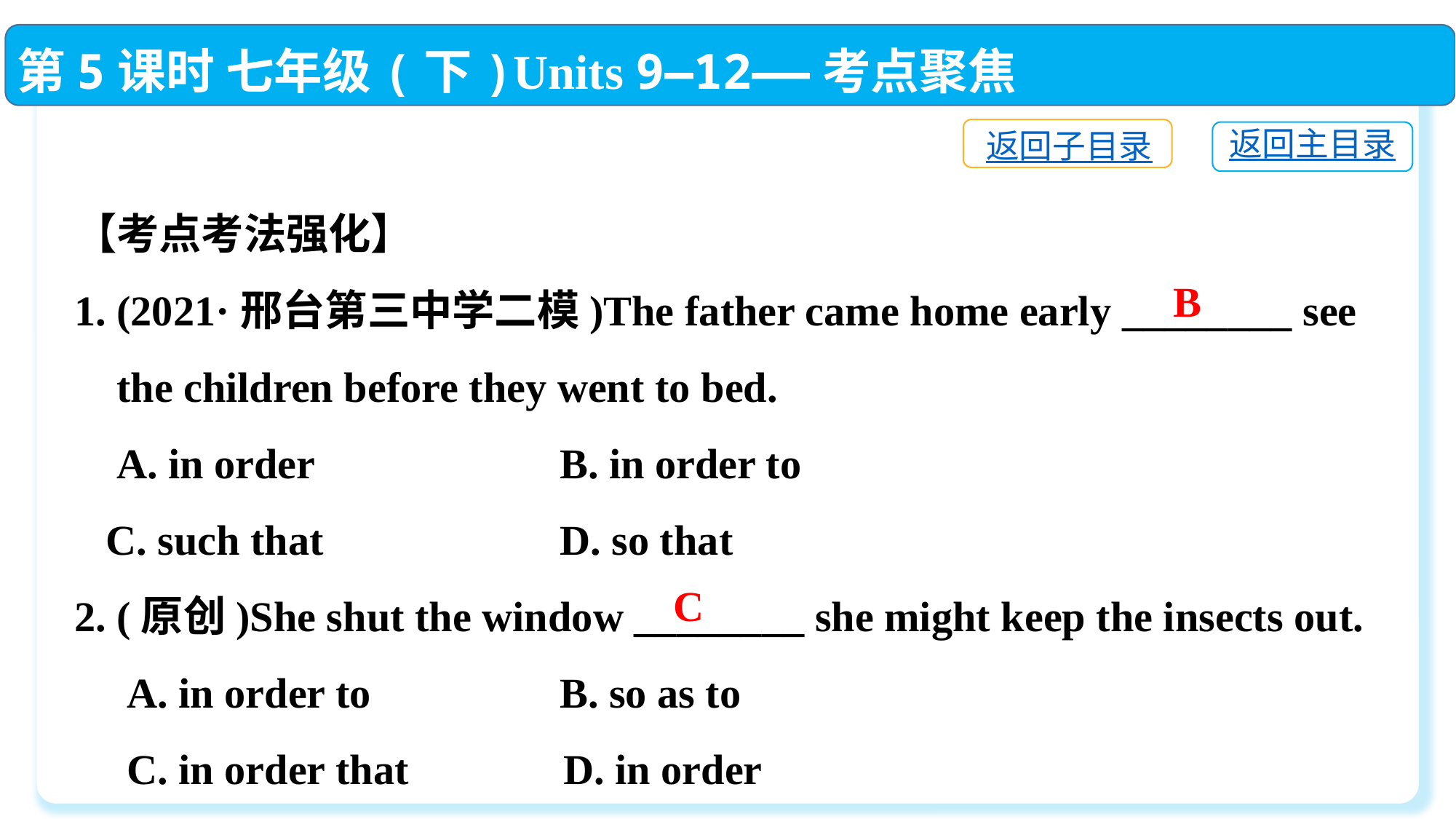

第5课时 七年级(下)Units 9—12——考点聚焦

返回子目录
返回主目录
【考点考法强化】
1. (2021·邢台第三中学二模)The father came home early ________ see
    the children before they went to bed.
    A. in order	               B. in order to
   C. such that	               D. so that
2. (原创)She shut the window ________ she might keep the insects out.
     A. in order to	               B. so as to
     C. in order that	     D. in order

B
C